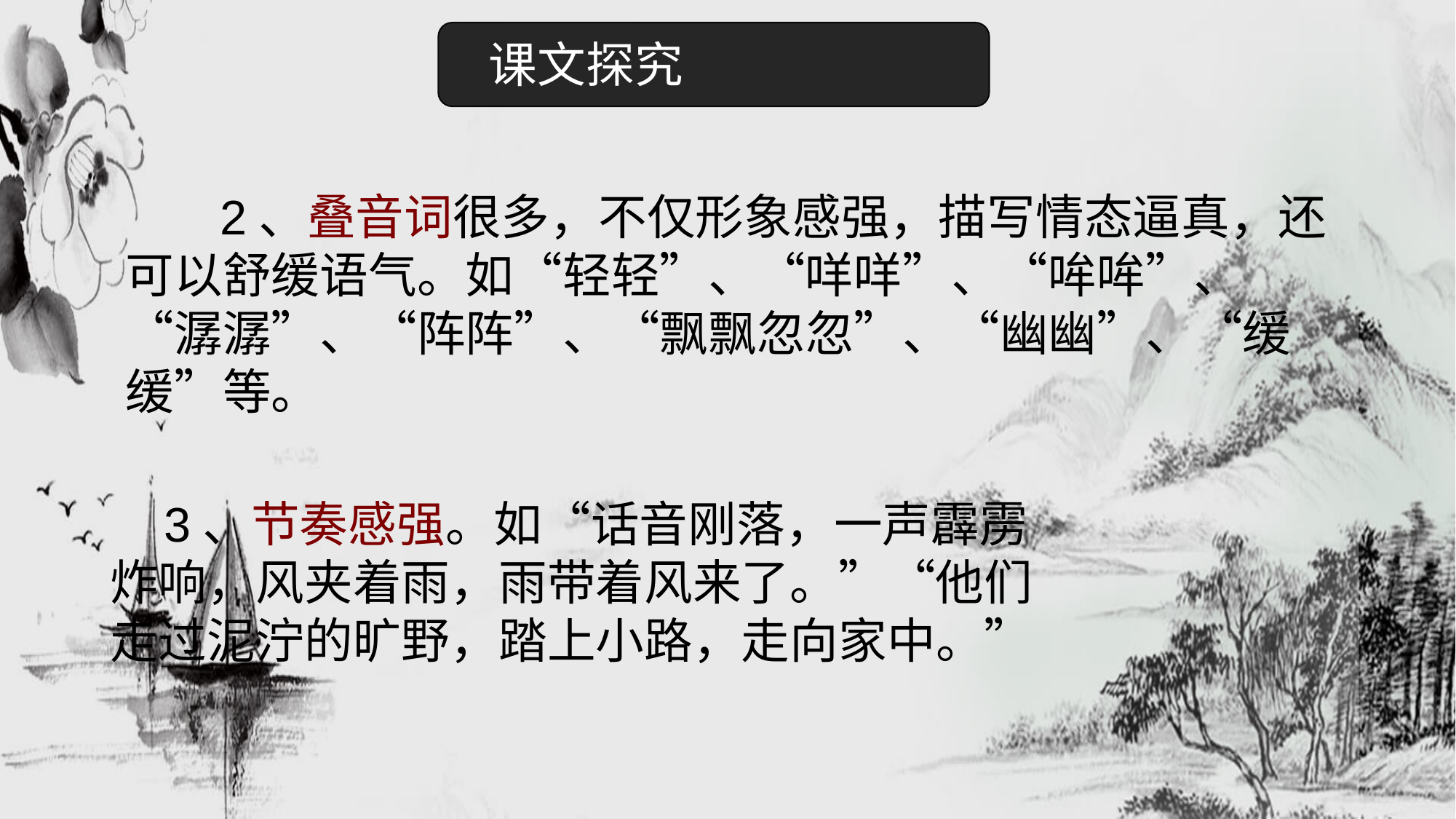

课文探究
       2、叠音词很多，不仅形象感强，描写情态逼真，还可以舒缓语气。如“轻轻”、“咩咩”、“哞哞”、“潺潺”、“阵阵”、“飘飘忽忽”、“幽幽”、“缓缓”等。
    3、节奏感强。如“话音刚落，一声霹雳炸响，风夹着雨，雨带着风来了。”“他们走过泥泞的旷野，踏上小路，走向家中。”